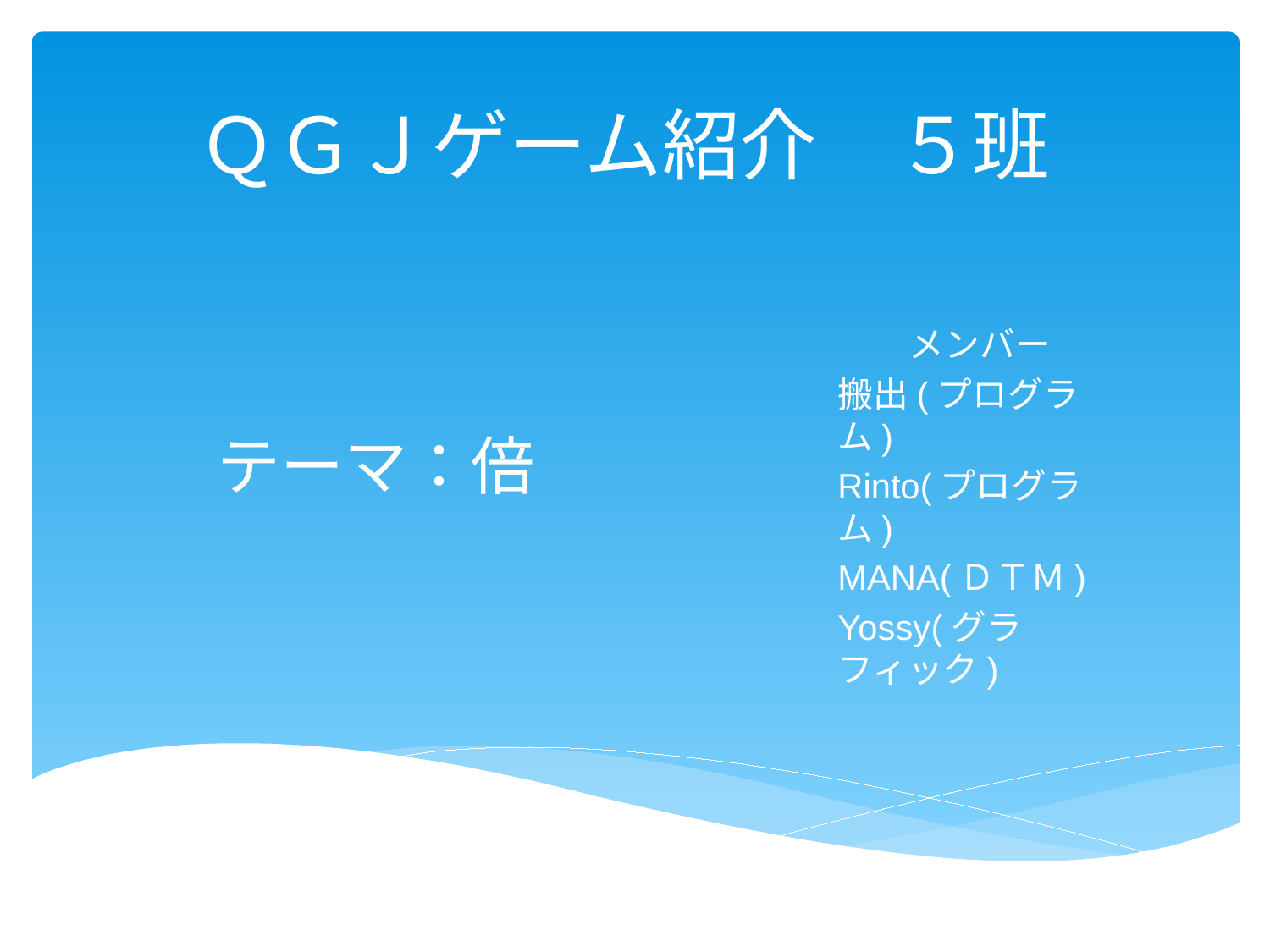

# ＱＧＪゲーム紹介　５班
メンバー
搬出(プログラム)
Rinto(プログラム)
MANA(ＤＴＭ)
Yossy(グラフィック)
テーマ：倍